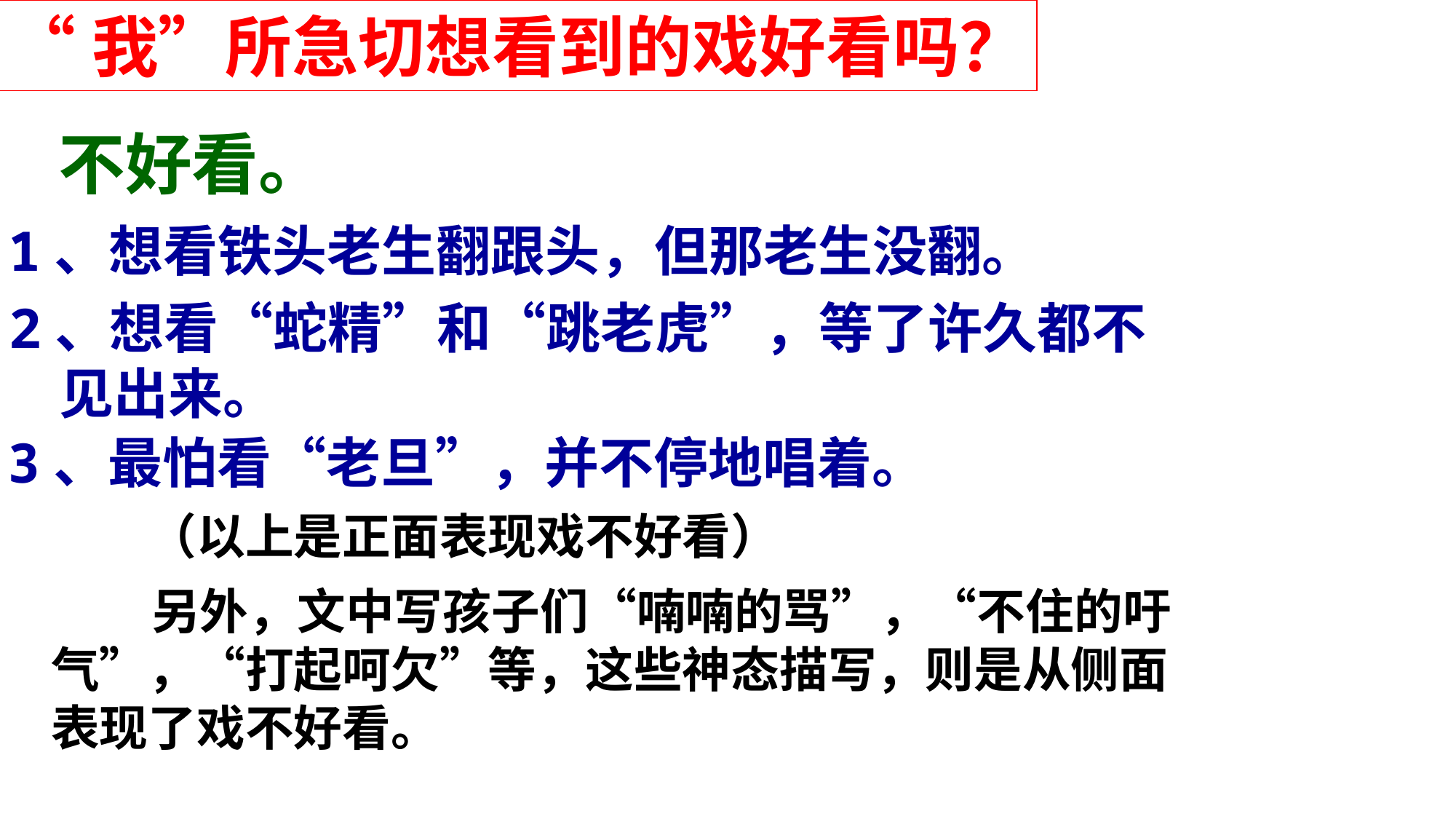

“我”所急切想看到的戏好看吗？
不好看。
1、想看铁头老生翻跟头，但那老生没翻。
2、想看“蛇精”和“跳老虎”，等了许久都不
   见出来。
3、最怕看“老旦”，并不停地唱着。
（以上是正面表现戏不好看）
        另外，文中写孩子们“喃喃的骂”，“不住的吁
气”，“打起呵欠”等，这些神态描写，则是从侧面
表现了戏不好看。